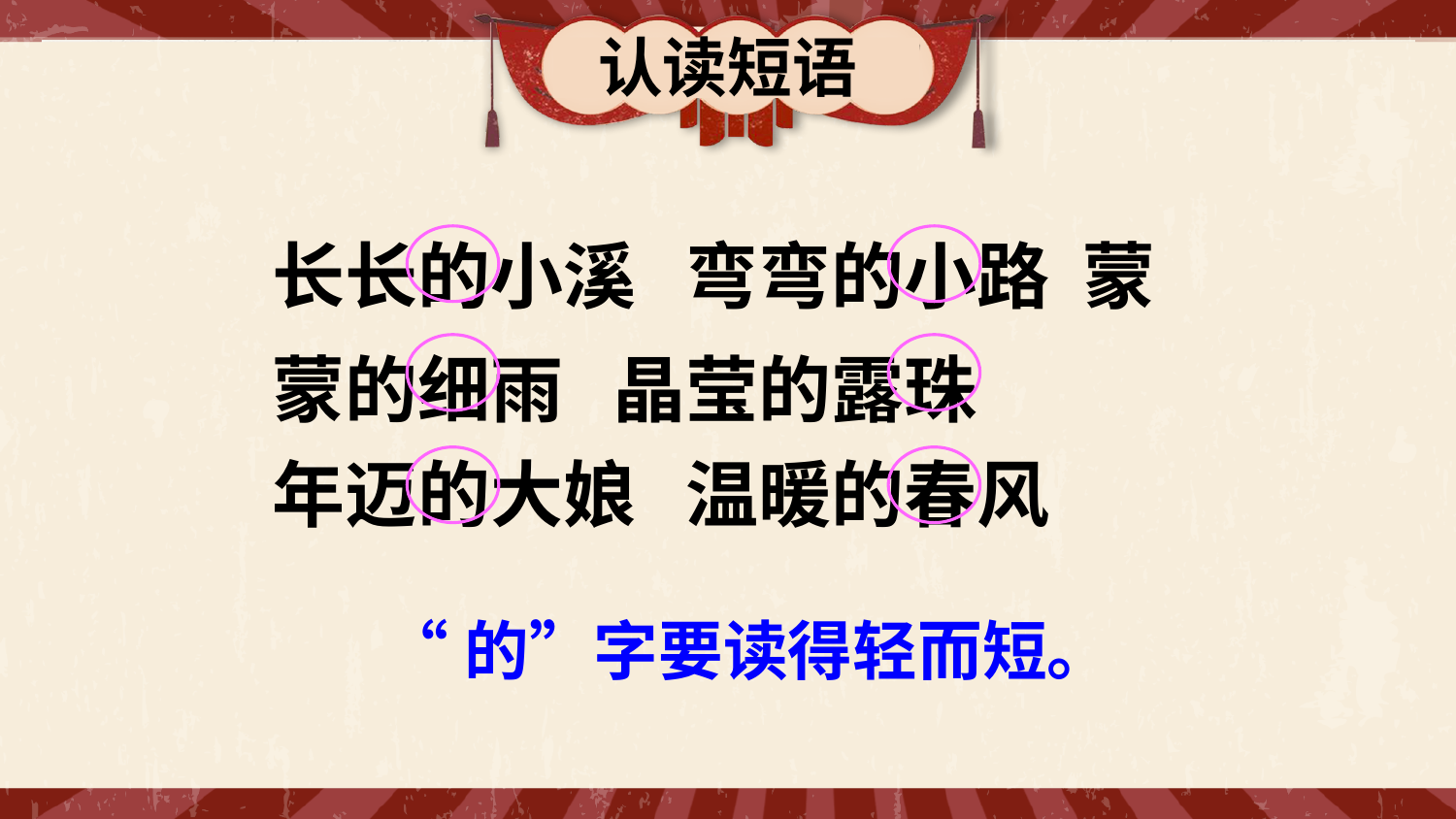

认读短语
长长的小溪   弯弯的小路  蒙蒙的细雨   晶莹的露珠
年迈的大娘   温暖的春风

“的”字要读得轻而短。